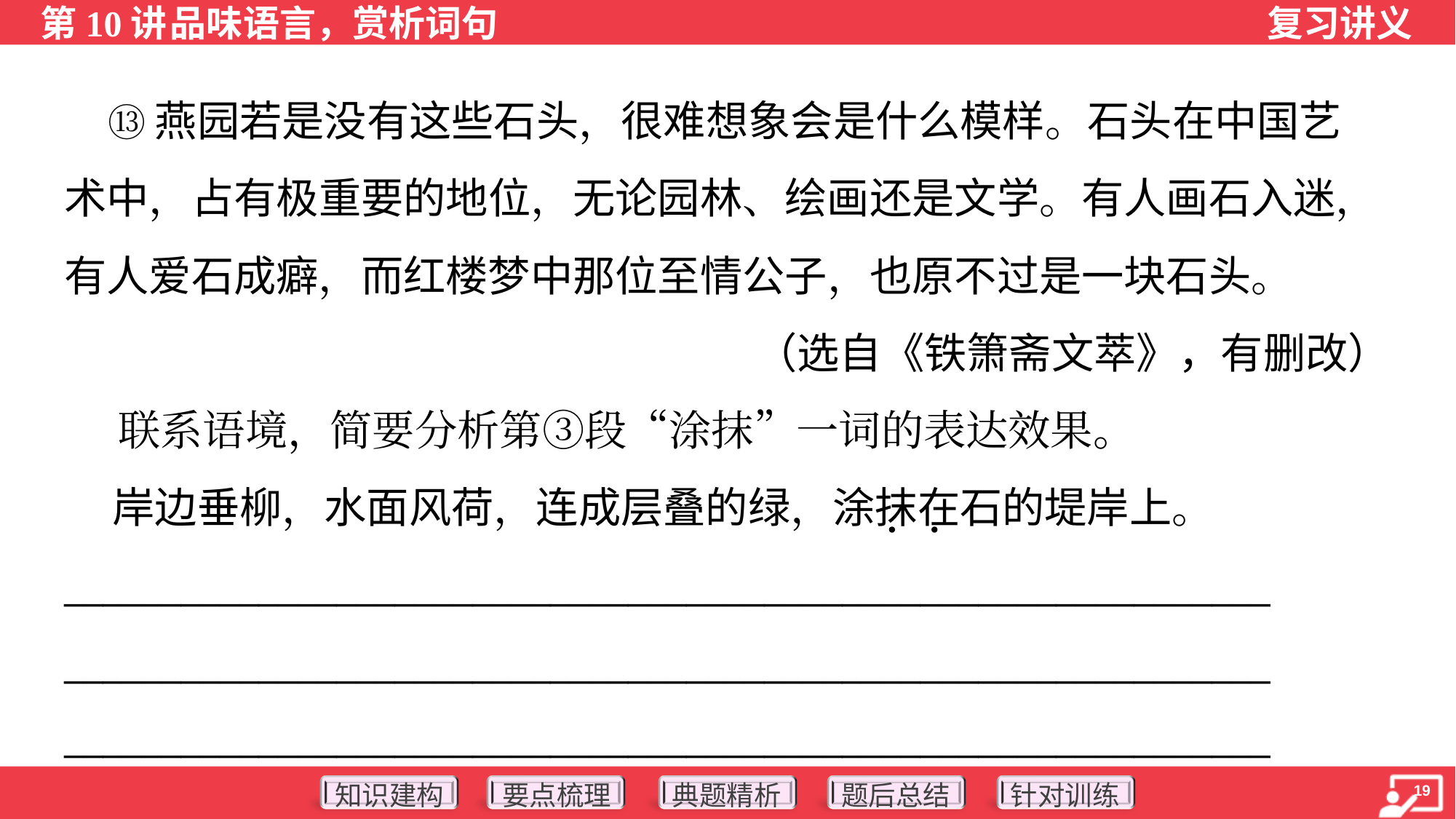

⑬燕园若是没有这些石头，很难想象会是什么模样。石头在中国艺
术中，占有极重要的地位，无论园林、绘画还是文学。有人画石入迷，
有人爱石成癖，而红楼梦中那位至情公子，也原不过是一块石头。
（选自《铁箫斋文萃》，有删改）
    联系语境，简要分析第③段“涂抹”一词的表达效果。
    岸边垂柳，水面风荷，连成层叠的绿，涂抹在石的堤岸上。
______________________________________________________________
______________________________________________________________
______________________________________________________________